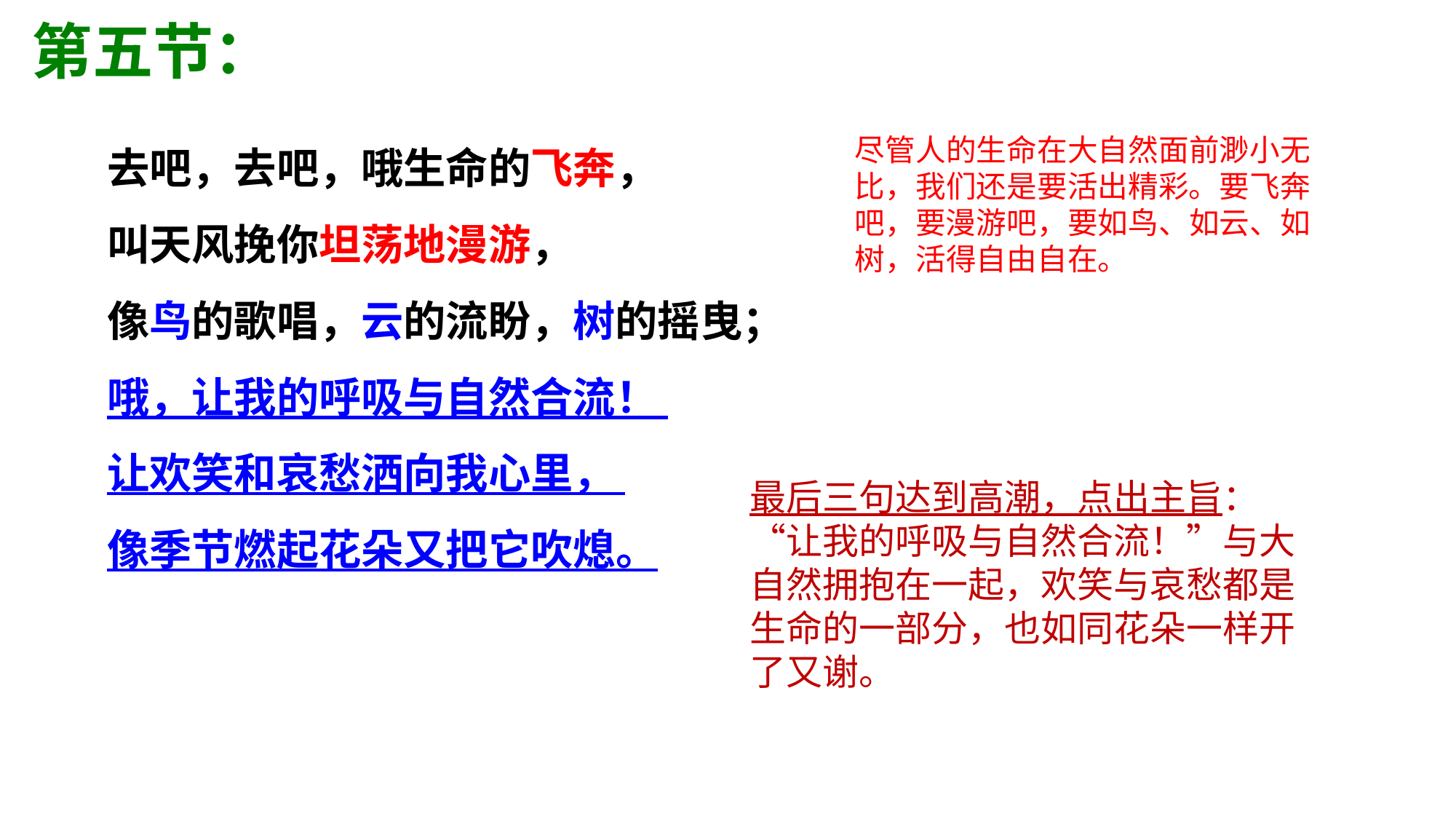

第五节：
去吧，去吧，哦生命的飞奔，
叫天风挽你坦荡地漫游，
像鸟的歌唱，云的流盼，树的摇曳；
哦，让我的呼吸与自然合流！
让欢笑和哀愁洒向我心里，
像季节燃起花朵又把它吹熄。
尽管人的生命在大自然面前渺小无比，我们还是要活出精彩。要飞奔吧，要漫游吧，要如鸟、如云、如树，活得自由自在。
最后三句达到高潮，点出主旨：“让我的呼吸与自然合流！”与大自然拥抱在一起，欢笑与哀愁都是生命的一部分，也如同花朵一样开了又谢。